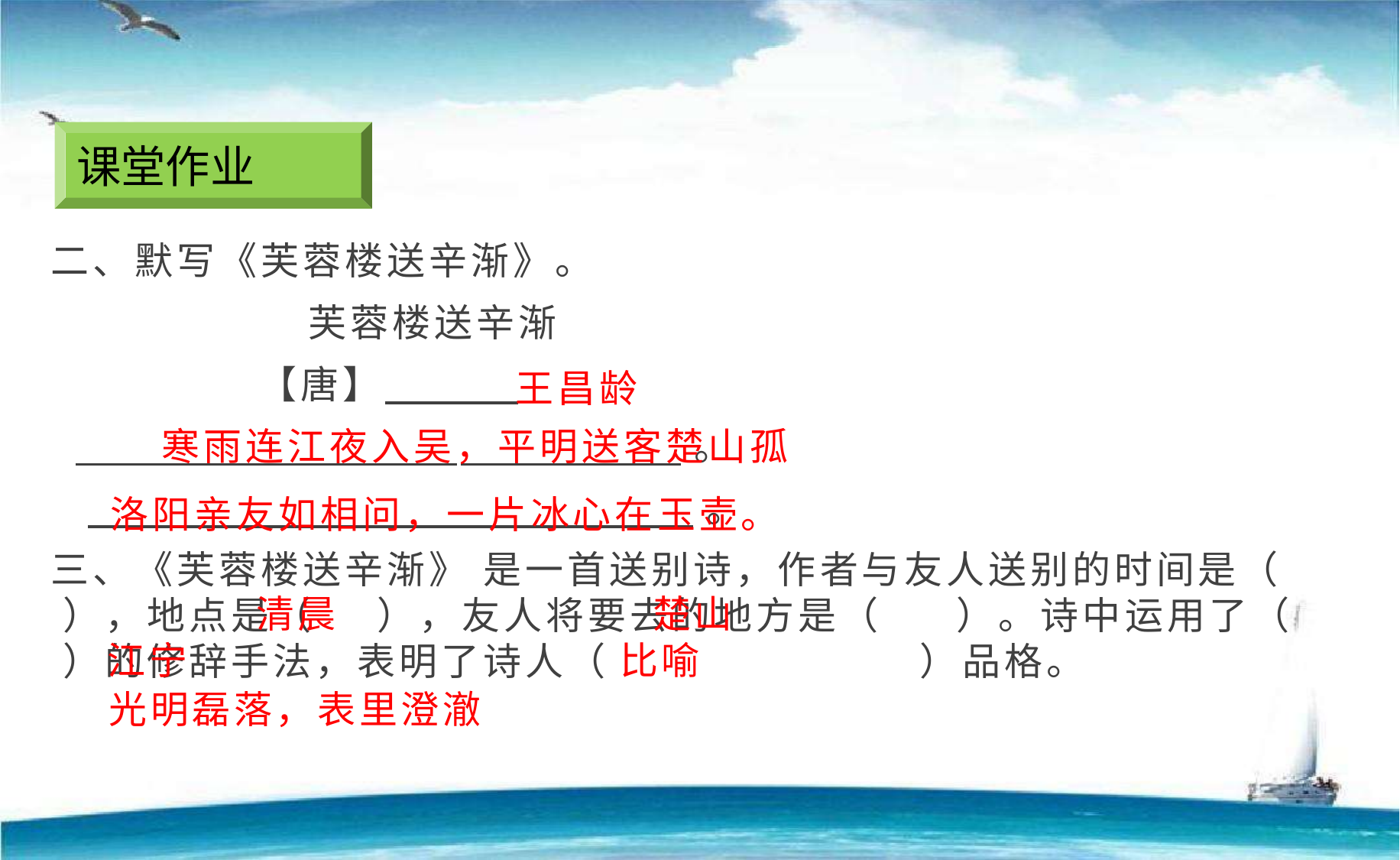

课堂作业

二、默写《芙蓉楼送辛渐》。
                    芙蓉楼送辛渐
                【唐】
                                                   。
                                                    。
三、《芙蓉楼送辛渐》 是一首送别诗，作者与友人送别的时间是（     ），地点是（     ），友人将要去的地方是（      ）。诗中运用了（     ）的修辞手法，表明了诗人（                         ）品格。
王昌龄
寒雨连江夜入吴，平明送客楚山孤
洛阳亲友如相问，一片冰心在玉壶。
清晨
楚山
江宁
比喻
光明磊落，表里澄澈